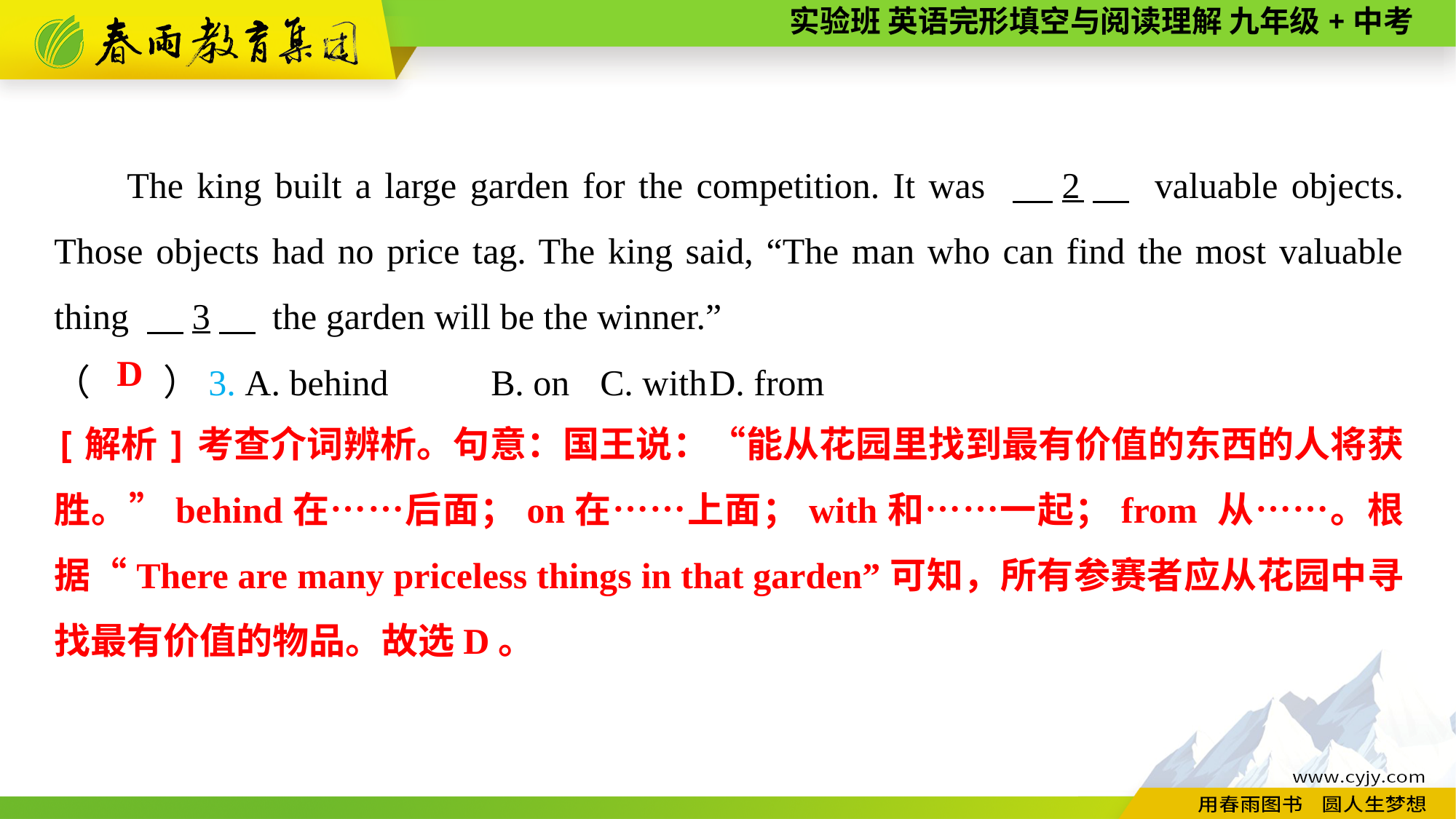

The king built a large garden for the competition. It was 　2　 valuable objects. Those objects had no price tag. The king said, “The man who can find the most valuable thing 　3　 the garden will be the winner.”
（　　）3. A. behind	B. on	C. with	D. from
D
[解析]考查介词辨析。句意：国王说：“能从花园里找到最有价值的东西的人将获胜。”behind在……后面；on在……上面；with和……一起；from 从……。根据“There are many priceless things in that garden”可知，所有参赛者应从花园中寻找最有价值的物品。故选D。